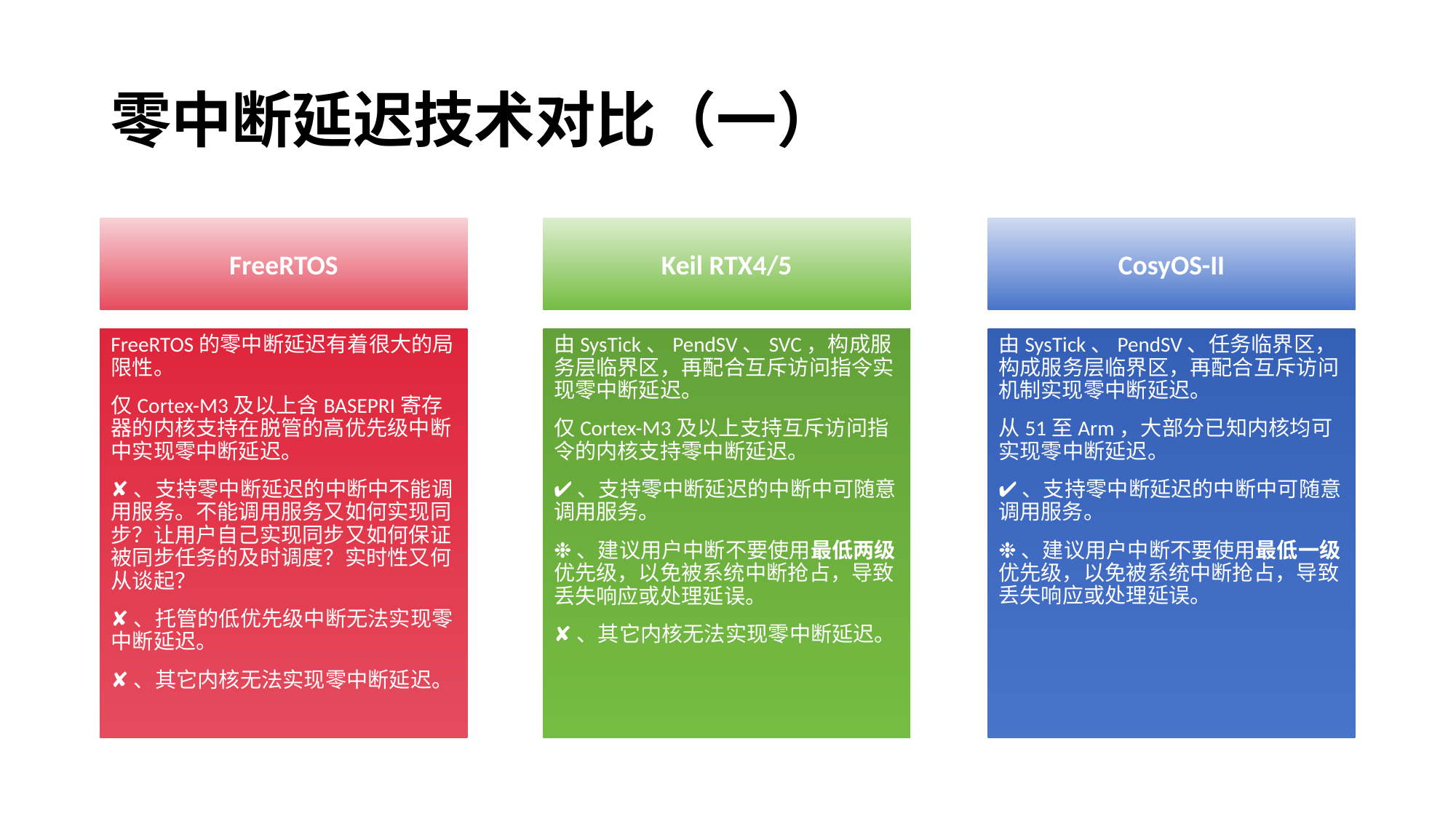

# 零中断延迟技术对比（一）
FreeRTOS
Keil RTX4/5
CosyOS-II
由SysTick、PendSV、任务临界区，构成服务层临界区，再配合互斥访问机制实现零中断延迟。
从51至Arm，大部分已知内核均可实现零中断延迟。
✔、支持零中断延迟的中断中可随意调用服务。
❉、建议用户中断不要使用最低一级优先级，以免被系统中断抢占，导致丢失响应或处理延误。
FreeRTOS的零中断延迟有着很大的局限性。
仅Cortex-M3及以上含BASEPRI寄存器的内核支持在脱管的高优先级中断中实现零中断延迟。
✘、支持零中断延迟的中断中不能调用服务。不能调用服务又如何实现同步？让用户自己实现同步又如何保证被同步任务的及时调度？实时性又何从谈起？
✘、托管的低优先级中断无法实现零中断延迟。
✘、其它内核无法实现零中断延迟。
由SysTick、PendSV、SVC，构成服务层临界区，再配合互斥访问指令实现零中断延迟。
仅Cortex-M3及以上支持互斥访问指令的内核支持零中断延迟。
✔、支持零中断延迟的中断中可随意调用服务。
❉、建议用户中断不要使用最低两级优先级，以免被系统中断抢占，导致丢失响应或处理延误。
✘、其它内核无法实现零中断延迟。